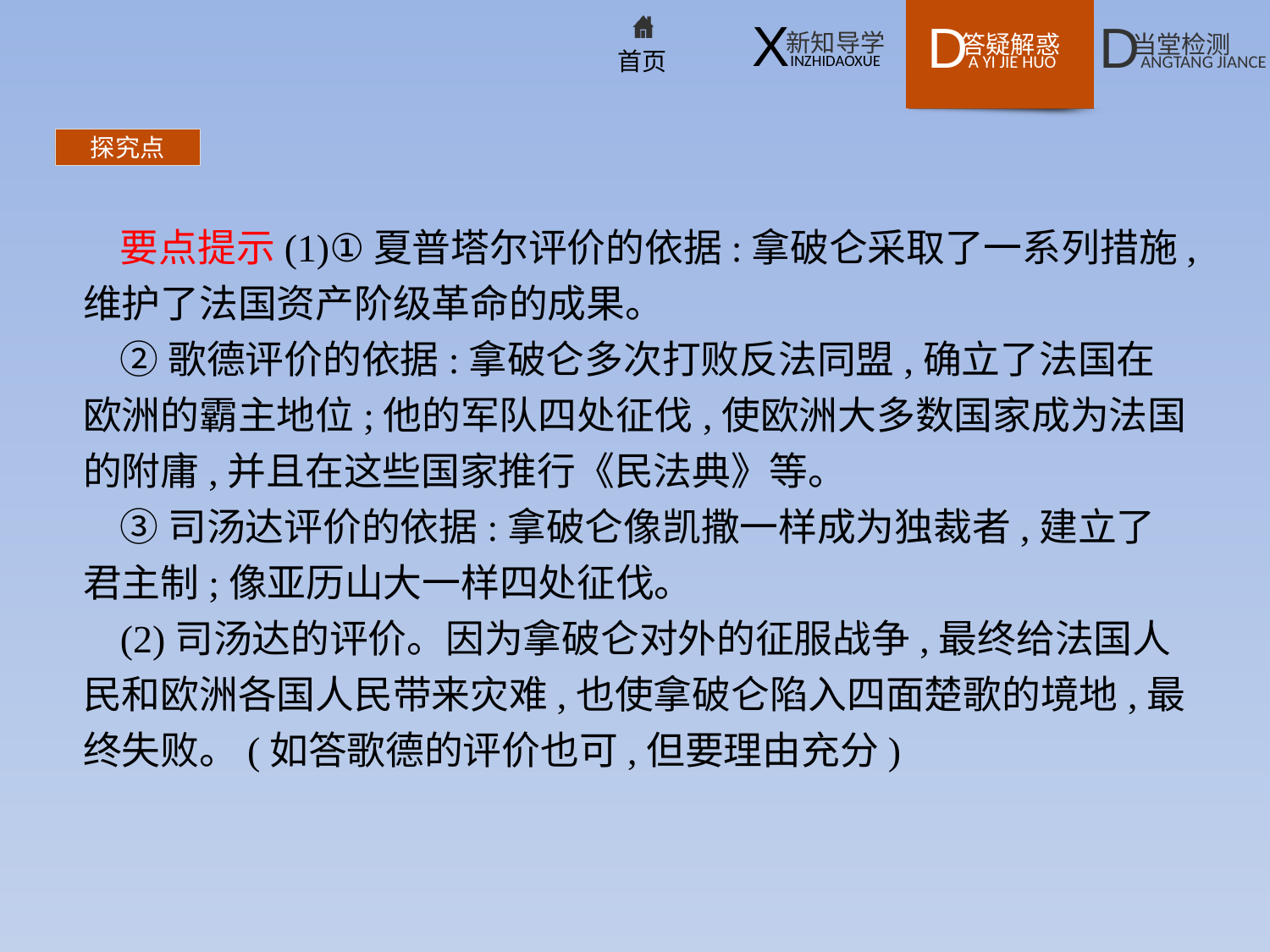

探究点
要点提示(1)①夏普塔尔评价的依据:拿破仑采取了一系列措施,维护了法国资产阶级革命的成果。
②歌德评价的依据:拿破仑多次打败反法同盟,确立了法国在欧洲的霸主地位;他的军队四处征伐,使欧洲大多数国家成为法国的附庸,并且在这些国家推行《民法典》等。
③司汤达评价的依据:拿破仑像凯撒一样成为独裁者,建立了君主制;像亚历山大一样四处征伐。
(2)司汤达的评价。因为拿破仑对外的征服战争,最终给法国人民和欧洲各国人民带来灾难,也使拿破仑陷入四面楚歌的境地,最终失败。(如答歌德的评价也可,但要理由充分)